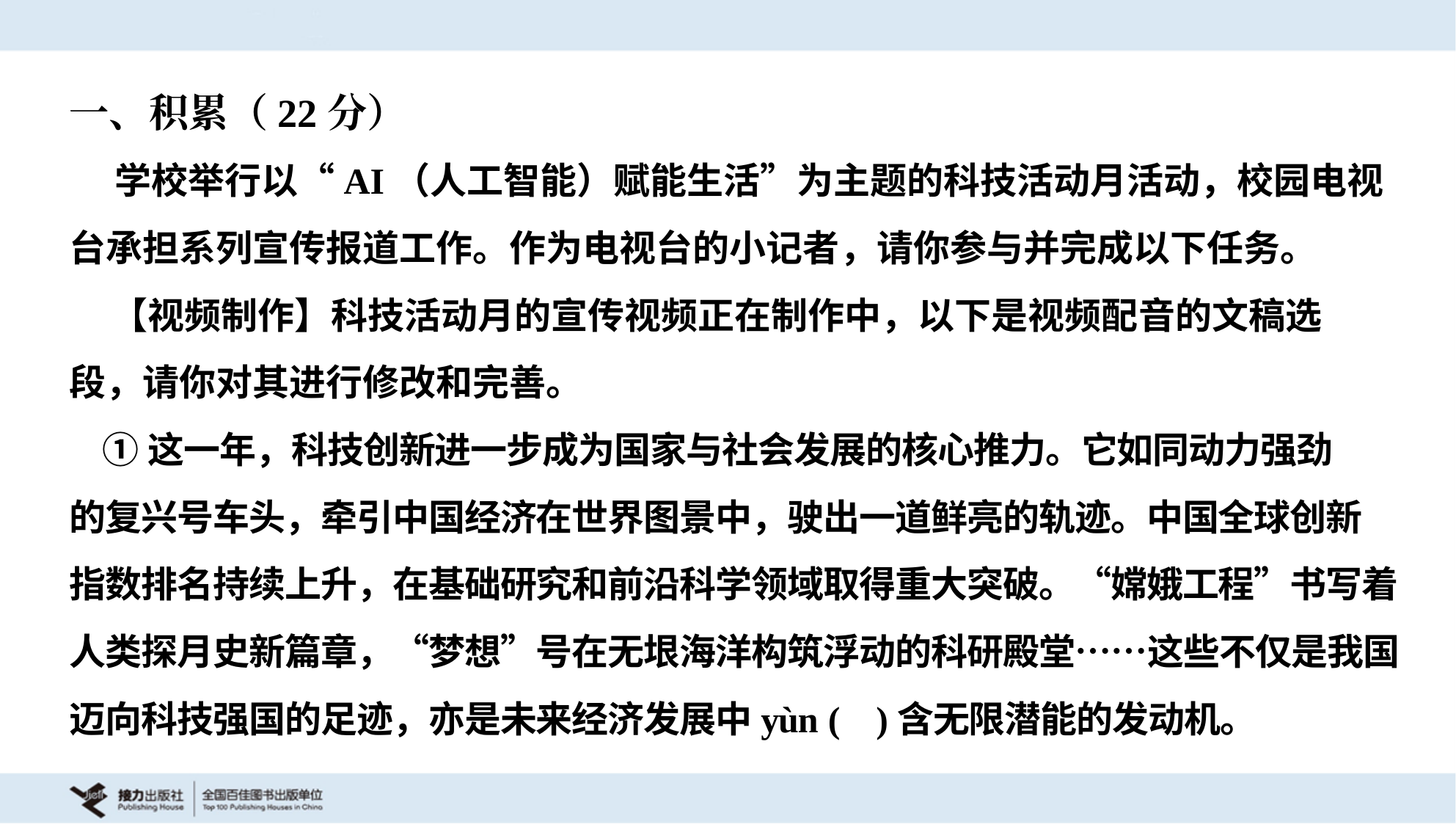

一、积累（22分）
    学校举行以“AI（人工智能）赋能生活”为主题的科技活动月活动，校园电视
台承担系列宣传报道工作。作为电视台的小记者，请你参与并完成以下任务。
    【视频制作】科技活动月的宣传视频正在制作中，以下是视频配音的文稿选
段，请你对其进行修改和完善。
    ①这一年，科技创新进一步成为国家与社会发展的核心推力。它如同动力强劲
的复兴号车头，牵引中国经济在世界图景中，驶出一道鲜亮的轨迹。中国全球创新
指数排名持续上升，在基础研究和前沿科学领域取得重大突破。“嫦娥工程”书写着
人类探月史新篇章，“梦想”号在无垠海洋构筑浮动的科研殿堂……这些不仅是我国
迈向科技强国的足迹，亦是未来经济发展中yùn (    )含无限潜能的发动机。